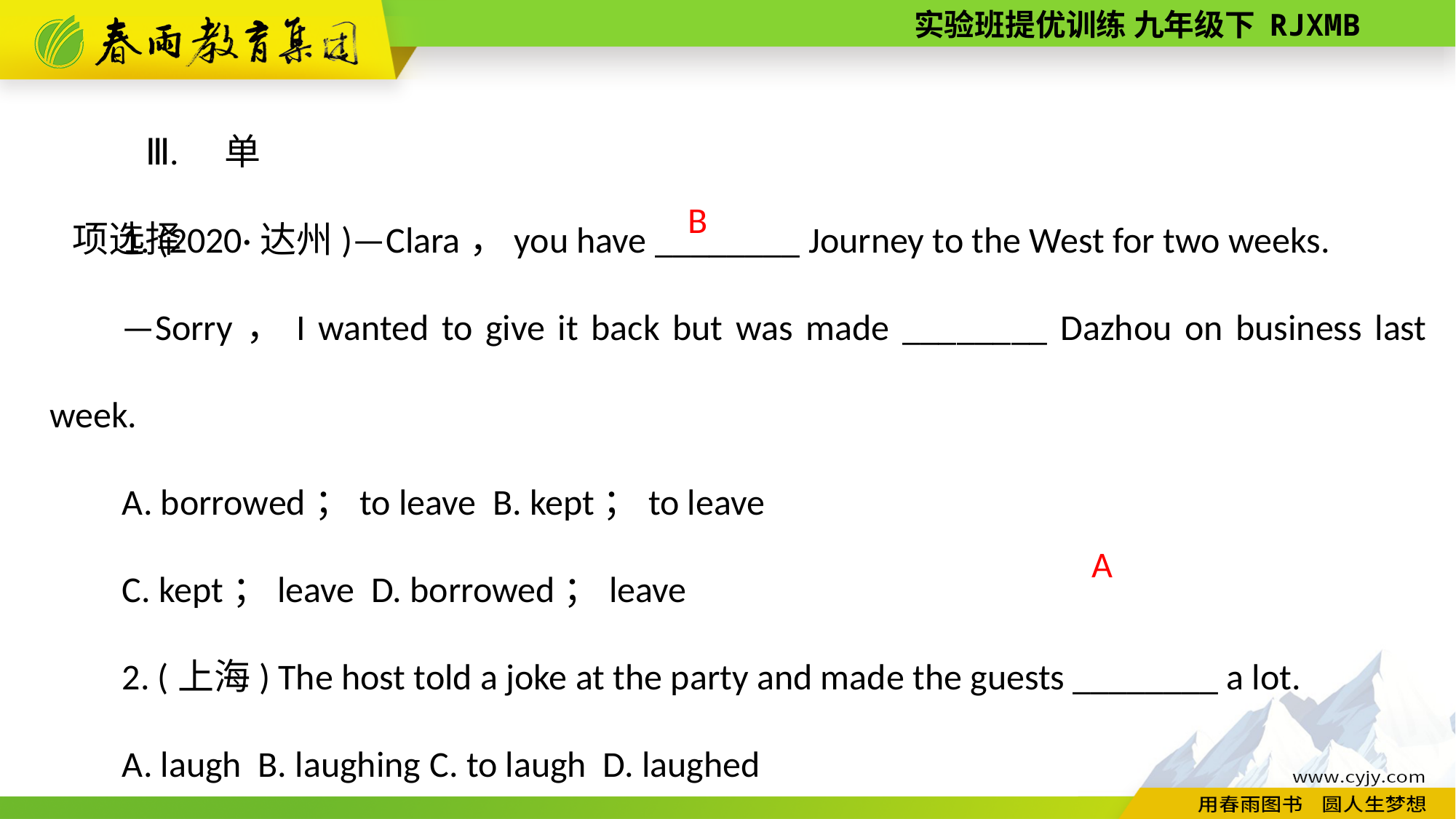

Ⅲ. 单项选择
1. (2020·达州)—Clara，you have ________ Journey to the West for two weeks.
—Sorry，I wanted to give it back but was made ________ Dazhou on business last week.
A. borrowed；to leave  B. kept；to leave
C. kept；leave  D. borrowed；leave
2. (上海) The host told a joke at the party and made the guests ________ a lot.
A. laugh  B. laughing  C. to laugh  D. laughed
B
A